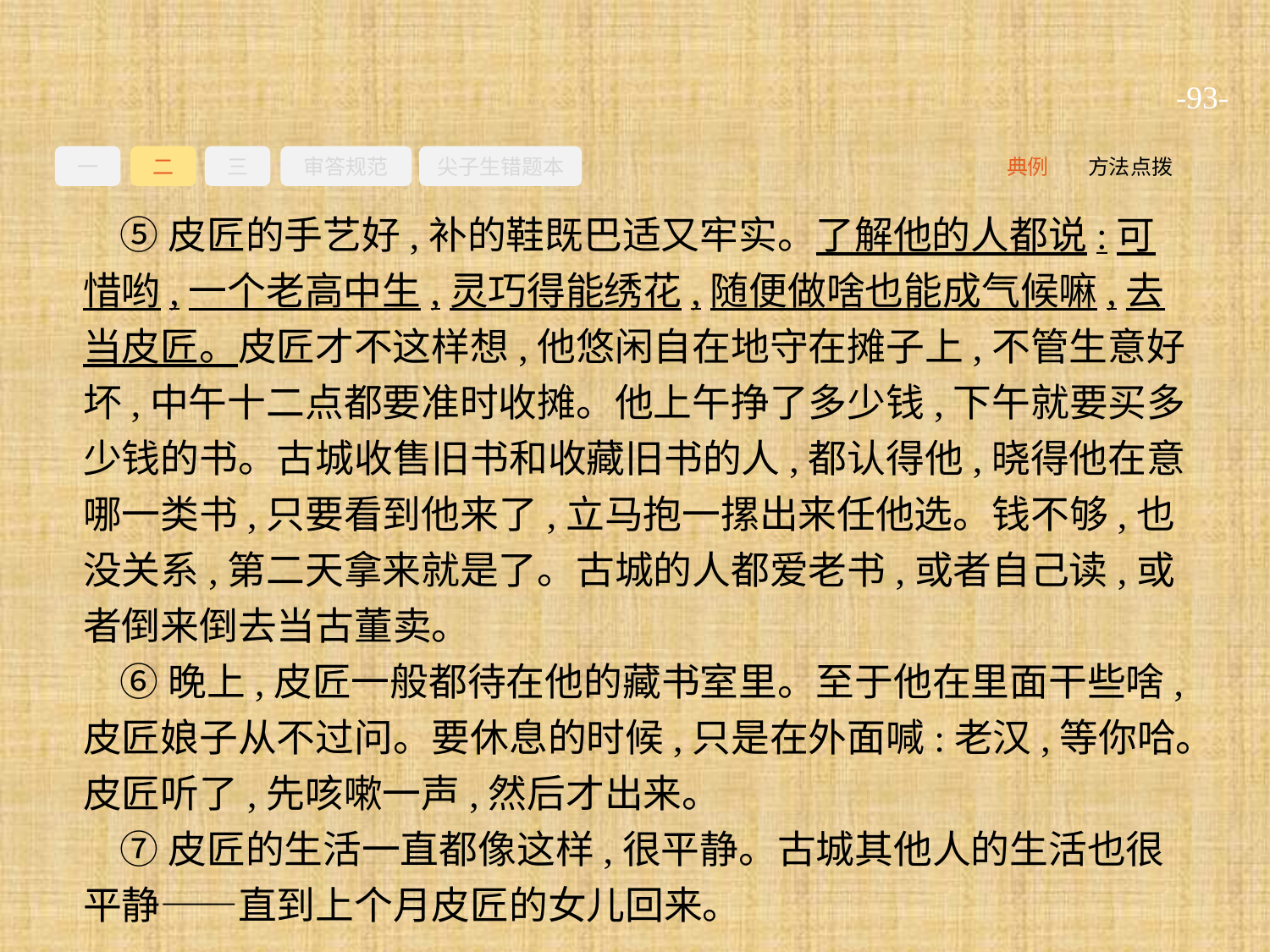

-93-
一
二
三
审答规范
尖子生错题本
典例
方法点拨
⑤皮匠的手艺好,补的鞋既巴适又牢实。了解他的人都说:可惜哟,一个老高中生,灵巧得能绣花,随便做啥也能成气候嘛,去当皮匠。皮匠才不这样想,他悠闲自在地守在摊子上,不管生意好坏,中午十二点都要准时收摊。他上午挣了多少钱,下午就要买多少钱的书。古城收售旧书和收藏旧书的人,都认得他,晓得他在意哪一类书,只要看到他来了,立马抱一摞出来任他选。钱不够,也没关系,第二天拿来就是了。古城的人都爱老书,或者自己读,或者倒来倒去当古董卖。
⑥晚上,皮匠一般都待在他的藏书室里。至于他在里面干些啥,皮匠娘子从不过问。要休息的时候,只是在外面喊:老汉,等你哈。皮匠听了,先咳嗽一声,然后才出来。
⑦皮匠的生活一直都像这样,很平静。古城其他人的生活也很平静——直到上个月皮匠的女儿回来。